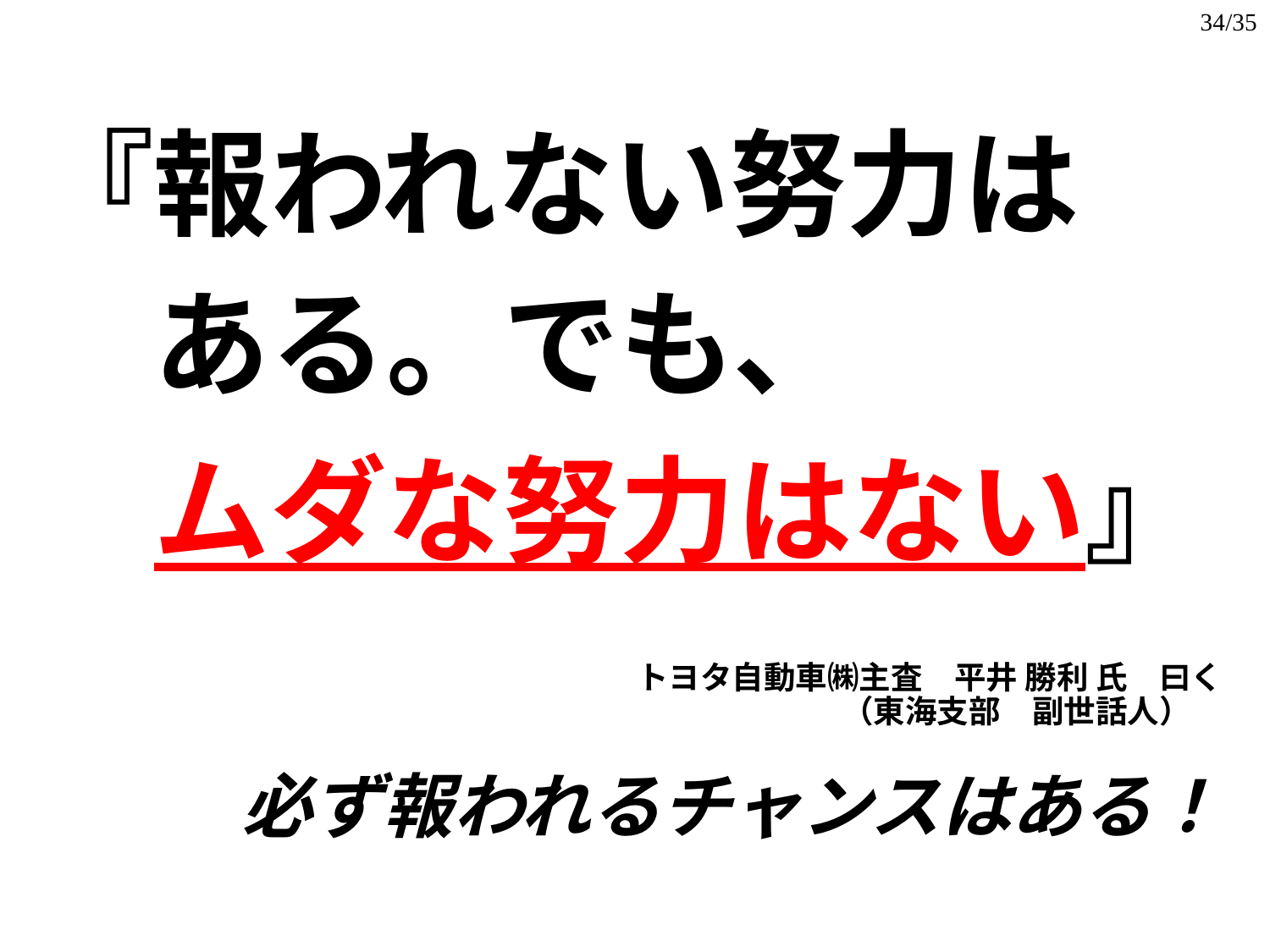

34/35
『報われない努力は
　ある。でも、
　ムダな努力はない』
トヨタ自動車㈱主査　平井 勝利 氏　曰く
（東海支部　副世話人）
必ず報われるチャンスはある！